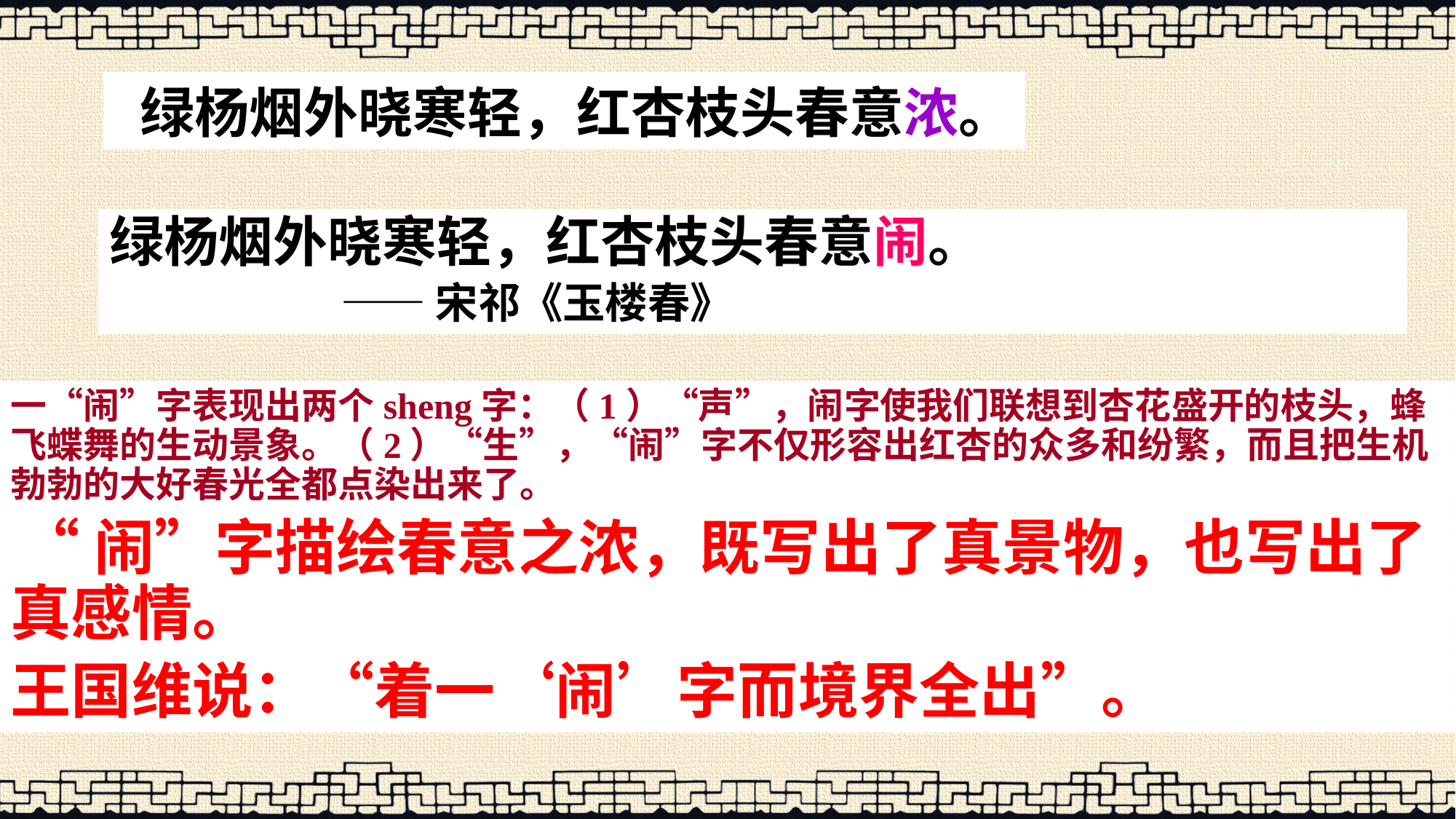

绿杨烟外晓寒轻，红杏枝头春意浓。
绿杨烟外晓寒轻，红杏枝头春意闹。
                        ——宋祁《玉楼春》
一“闹”字表现出两个sheng字：（1）“声”，闹字使我们联想到杏花盛开的枝头，蜂飞蝶舞的生动景象。（2）“生”，“闹”字不仅形容出红杏的众多和纷繁，而且把生机勃勃的大好春光全都点染出来了。
 “闹”字描绘春意之浓，既写出了真景物，也写出了真感情。
王国维说：“着一‘闹’字而境界全出”。